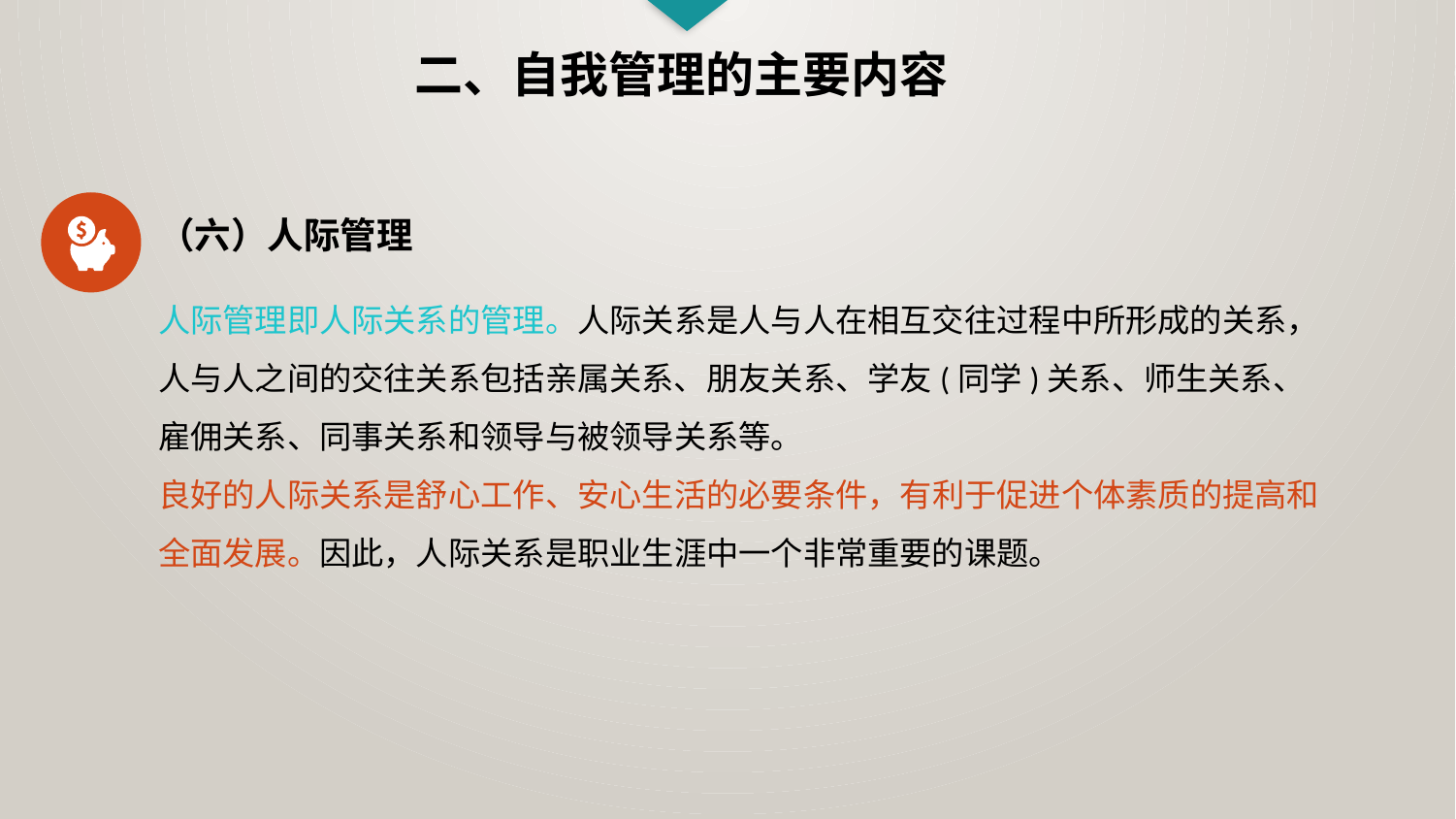

二、自我管理的主要内容

（六）人际管理

人际管理即人际关系的管理。人际关系是人与人在相互交往过程中所形成的关系，人与人之间的交往关系包括亲属关系、朋友关系、学友(同学)关系、师生关系、雇佣关系、同事关系和领导与被领导关系等。
良好的人际关系是舒心工作、安心生活的必要条件，有利于促进个体素质的提高和全面发展。因此，人际关系是职业生涯中一个非常重要的课题。
16